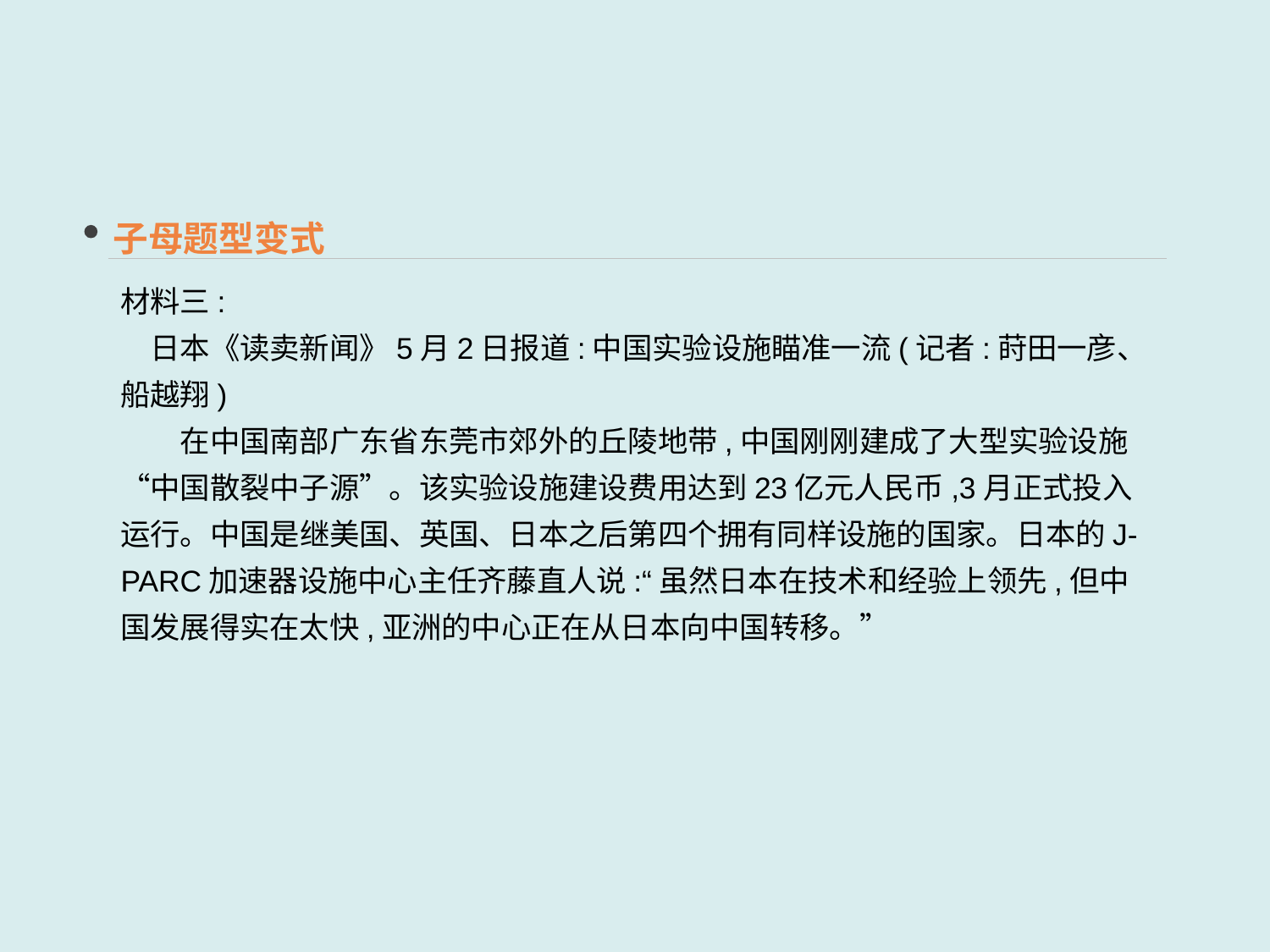

子母题型变式

材料三:
　日本《读卖新闻》5月2日报道:中国实验设施瞄准一流(记者:莳田一彦、船越翔)
　　在中国南部广东省东莞市郊外的丘陵地带,中国刚刚建成了大型实验设施“中国散裂中子源”。该实验设施建设费用达到23亿元人民币,3月正式投入运行。中国是继美国、英国、日本之后第四个拥有同样设施的国家。日本的J-PARC加速器设施中心主任齐藤直人说:“虽然日本在技术和经验上领先,但中国发展得实在太快,亚洲的中心正在从日本向中国转移。”